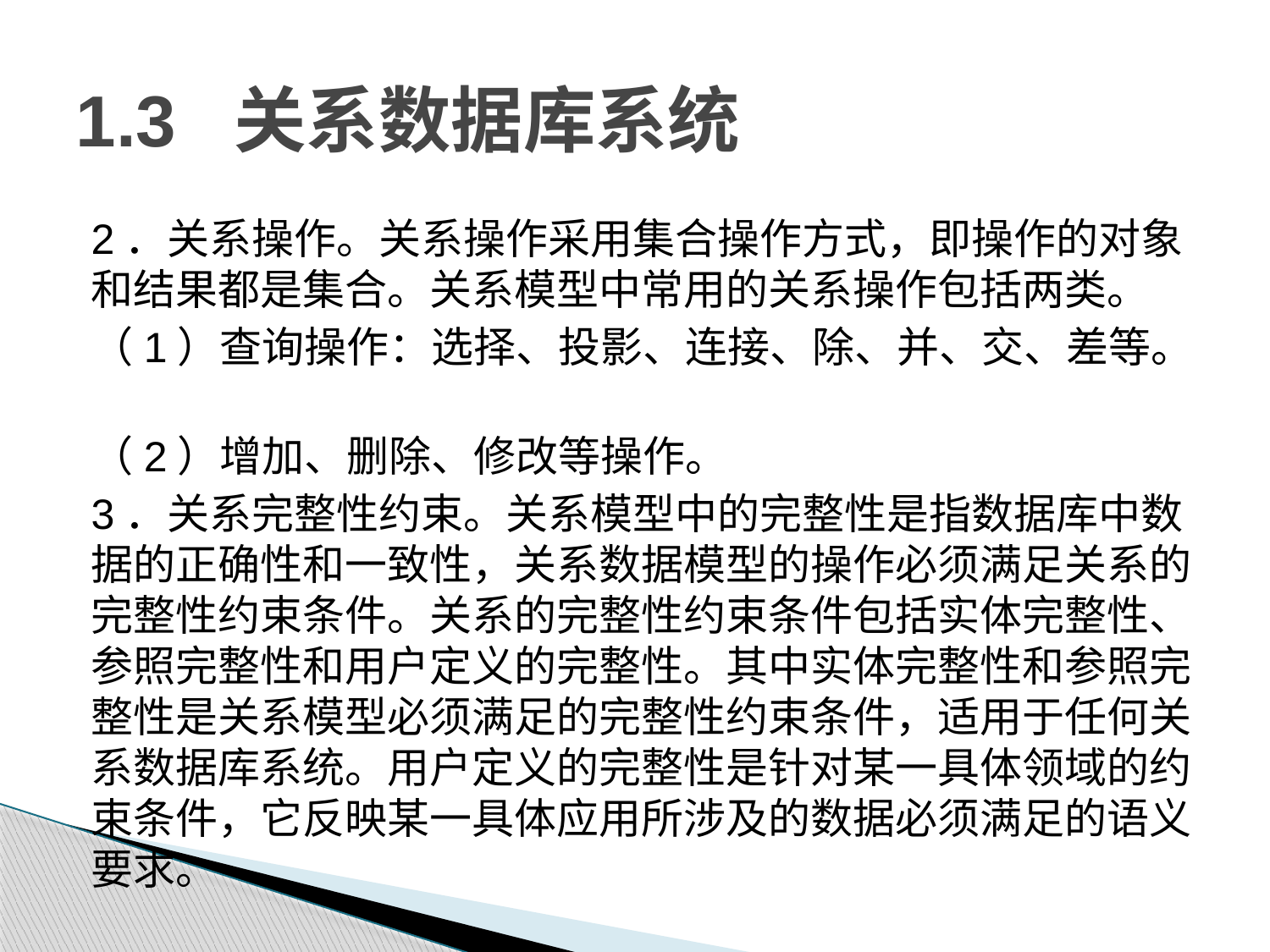

# 1.3  关系数据库系统
2．关系操作。关系操作采用集合操作方式，即操作的对象和结果都是集合。关系模型中常用的关系操作包括两类。
（1）查询操作：选择、投影、连接、除、并、交、差等。
（2）增加、删除、修改等操作。
3．关系完整性约束。关系模型中的完整性是指数据库中数据的正确性和一致性，关系数据模型的操作必须满足关系的完整性约束条件。关系的完整性约束条件包括实体完整性、参照完整性和用户定义的完整性。其中实体完整性和参照完整性是关系模型必须满足的完整性约束条件，适用于任何关系数据库系统。用户定义的完整性是针对某一具体领域的约束条件，它反映某一具体应用所涉及的数据必须满足的语义要求。